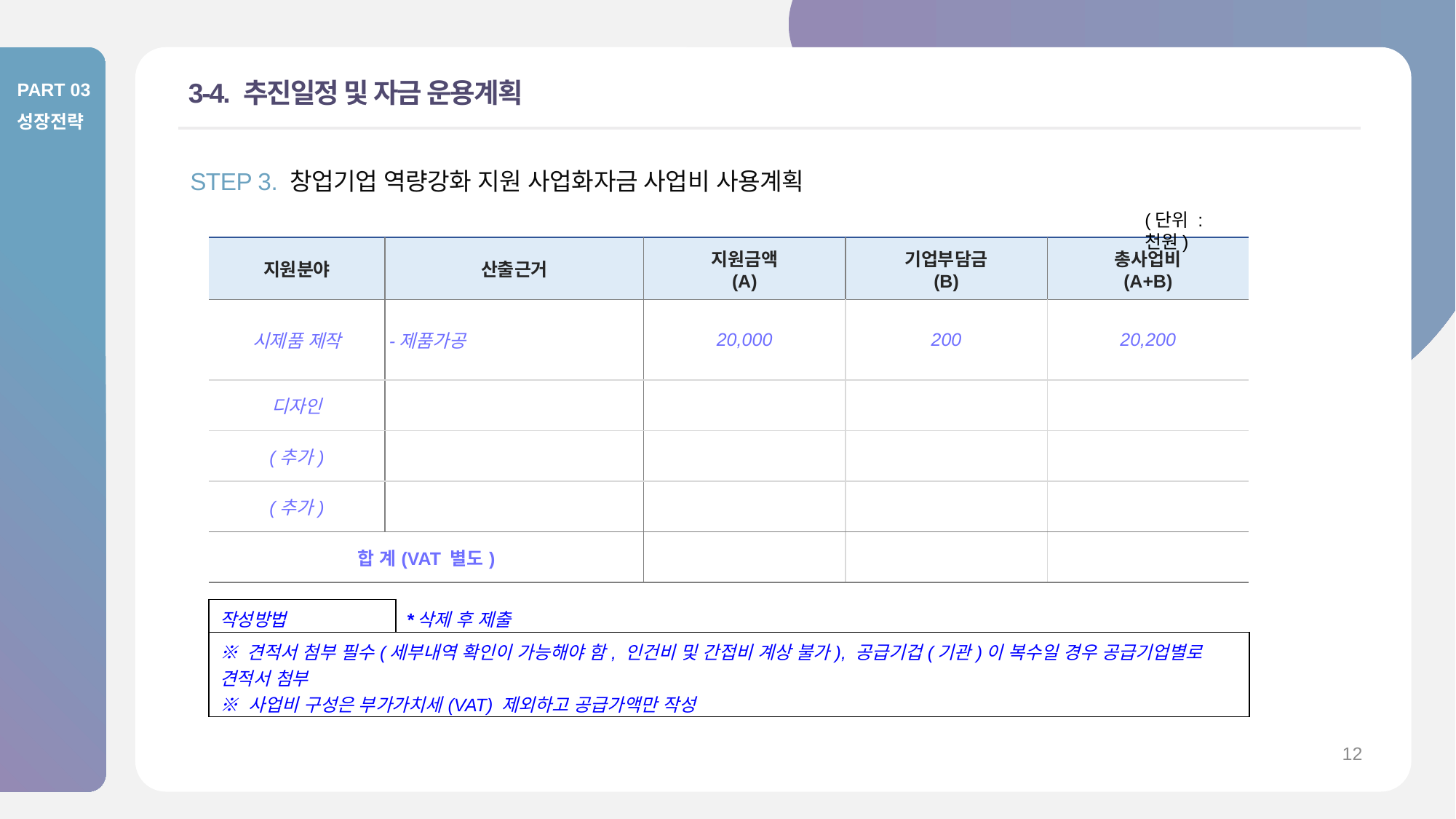

PART 03
성장전략
# 3-4. 추진일정 및 자금 운용계획
STEP 3. 창업기업 역량강화 지원 사업화자금 사업비 사용계획
(단위 : 천원)
| 지원분야 | 산출근거 | 지원금액 (A) | 기업부담금 (B) | 총사업비 (A+B) |
| --- | --- | --- | --- | --- |
| 시제품 제작 | -제품가공 | 20,000 | 200 | 20,200 |
| 디자인 |  |  |  |  |
| (추가) |  |  |  |  |
| (추가) |  |  |  |  |
| 합 계(VAT 별도) |  |  |  |  |
| 작성방법 | \*삭제 후 제출 |
| --- | --- |
| ※ 견적서 첨부 필수(세부내역 확인이 가능해야 함, 인건비 및 간접비 계상 불가), 공급기겁(기관)이 복수일 경우 공급기업별로 견적서 첨부 ※ 사업비 구성은 부가가치세(VAT) 제외하고 공급가액만 작성 |  |

12